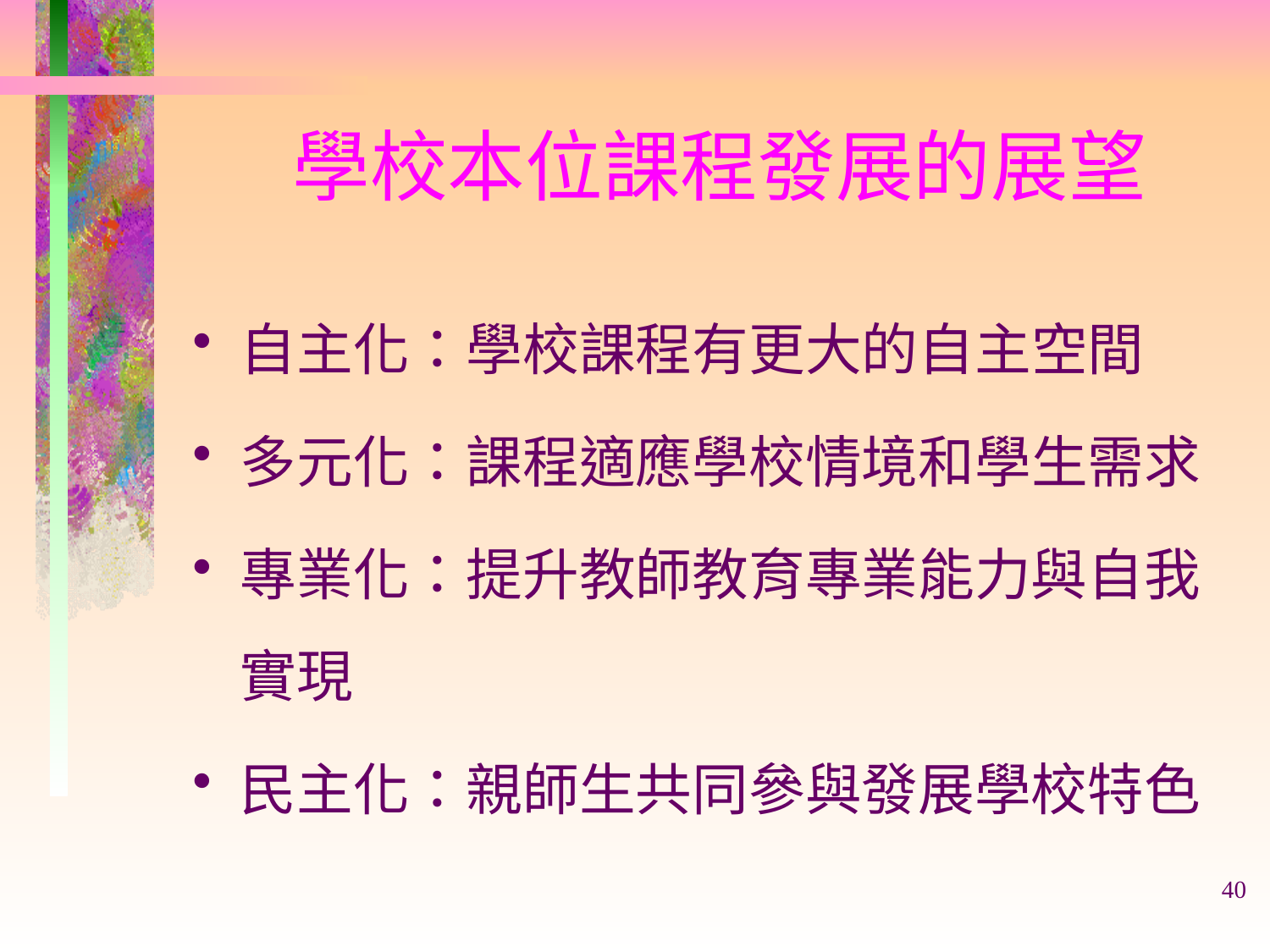

# 學校本位課程發展的展望
自主化：學校課程有更大的自主空間
多元化：課程適應學校情境和學生需求
專業化：提升教師教育專業能力與自我實現
民主化：親師生共同參與發展學校特色
40